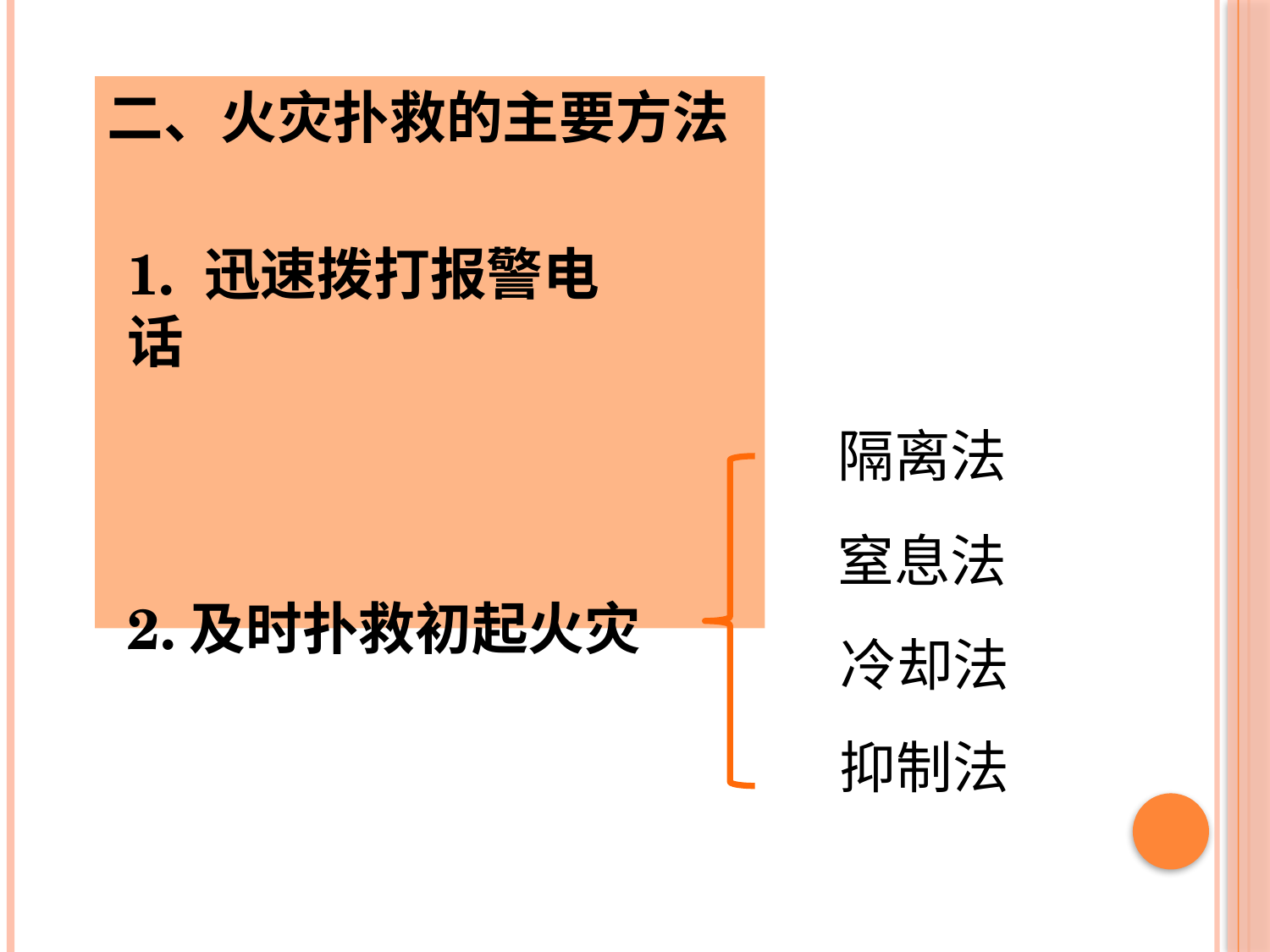

二、火灾扑救的主要方法
1. 迅速拨打报警电话
隔离法

窒息法
2.及时扑救初起火灾
冷却法
抑制法